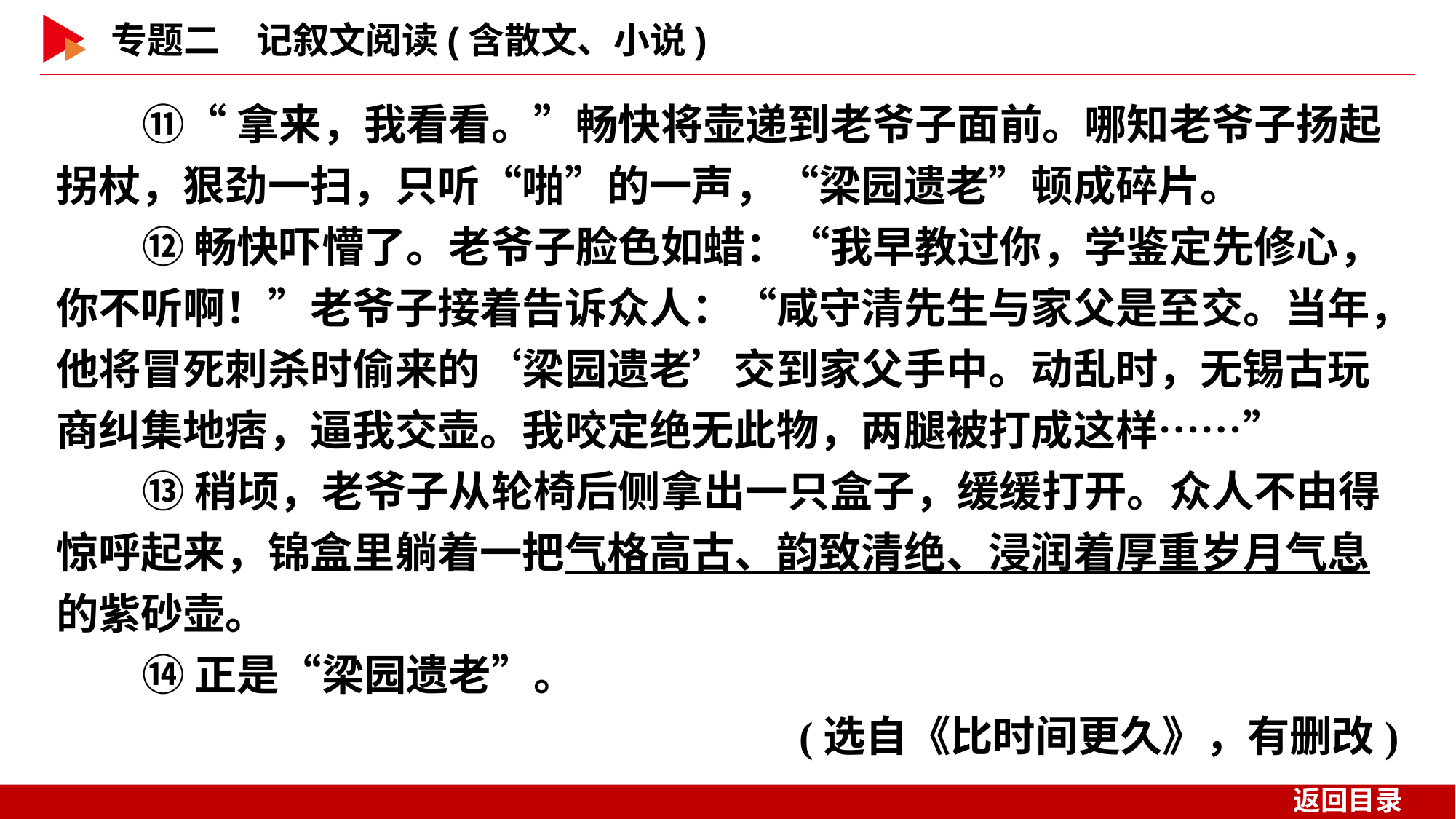

⑪“拿来，我看看。”畅快将壶递到老爷子面前。哪知老爷子扬起拐杖，狠劲一扫，只听“啪”的一声，“梁园遗老”顿成碎片。
⑫畅快吓懵了。老爷子脸色如蜡：“我早教过你，学鉴定先修心，你不听啊！”老爷子接着告诉众人：“咸守清先生与家父是至交。当年，他将冒死刺杀时偷来的‘梁园遗老’交到家父手中。动乱时，无锡古玩商纠集地痞，逼我交壶。我咬定绝无此物，两腿被打成这样……”
⑬稍顷，老爷子从轮椅后侧拿出一只盒子，缓缓打开。众人不由得惊呼起来，锦盒里躺着一把气格高古、韵致清绝、浸润着厚重岁月气息的紫砂壶。
⑭正是“梁园遗老”。
(选自《比时间更久》，有删改)